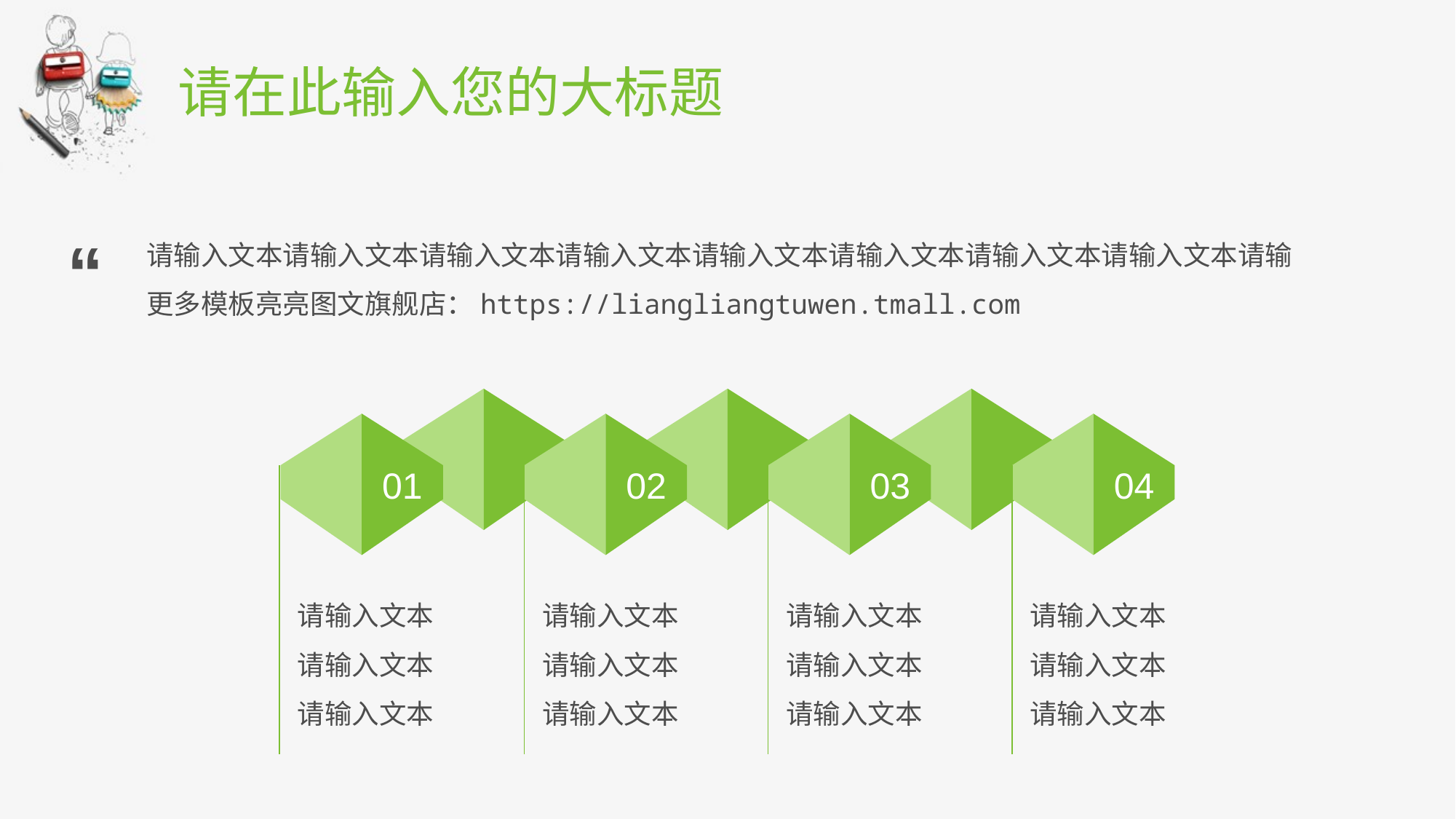

# 请在此输入您的大标题
请输入文本请输入文本请输入文本请输入文本请输入文本请输入文本请输入文本请输入文本请输更多模板亮亮图文旗舰店：https://liangliangtuwen.tmall.com
“

01

02

03

04
请输入文本请输入文本请输入文本
请输入文本请输入文本请输入文本
请输入文本请输入文本请输入文本
请输入文本请输入文本请输入文本